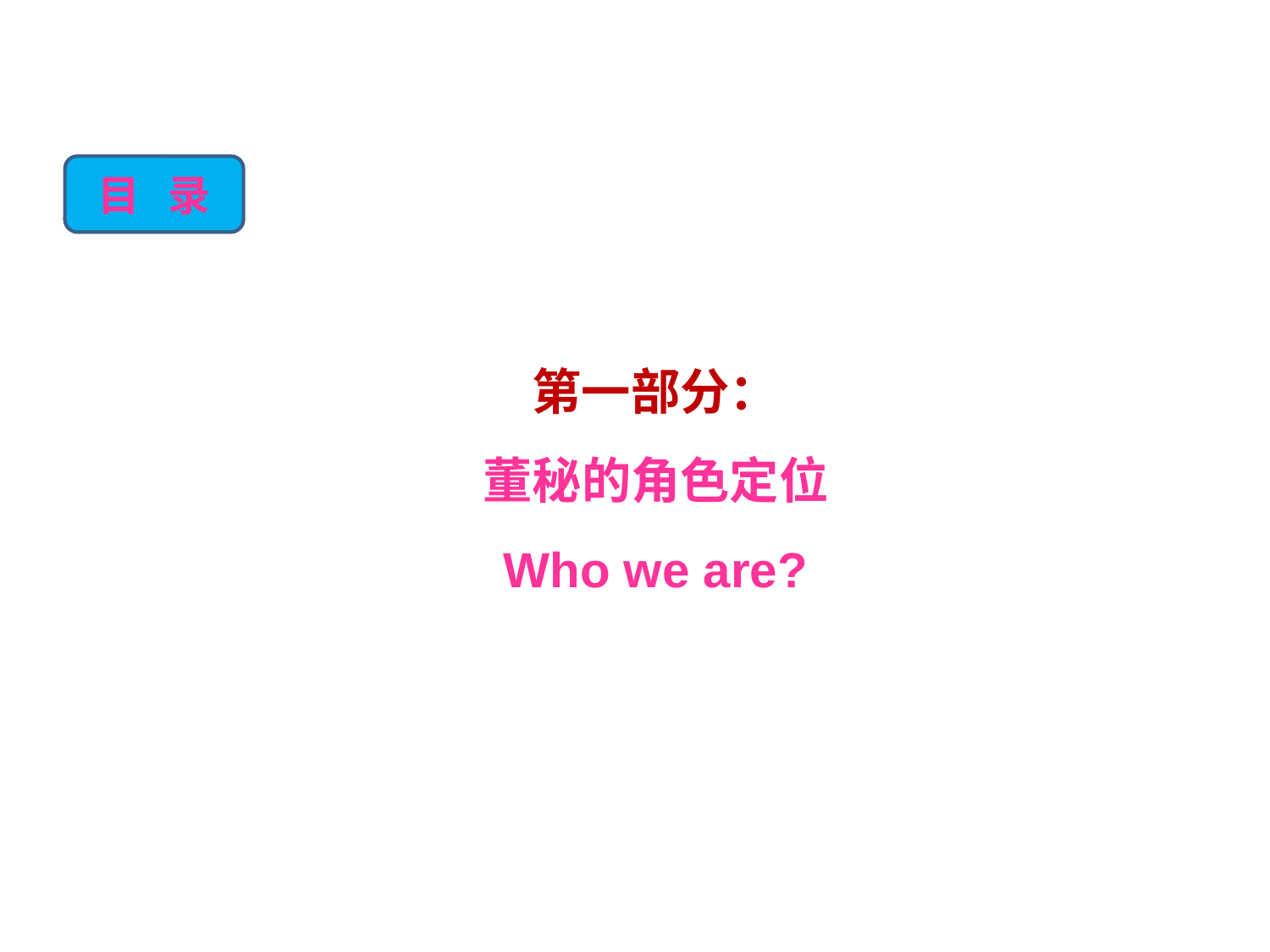

目   录
第一部分：
董秘的角色定位
Who we are?